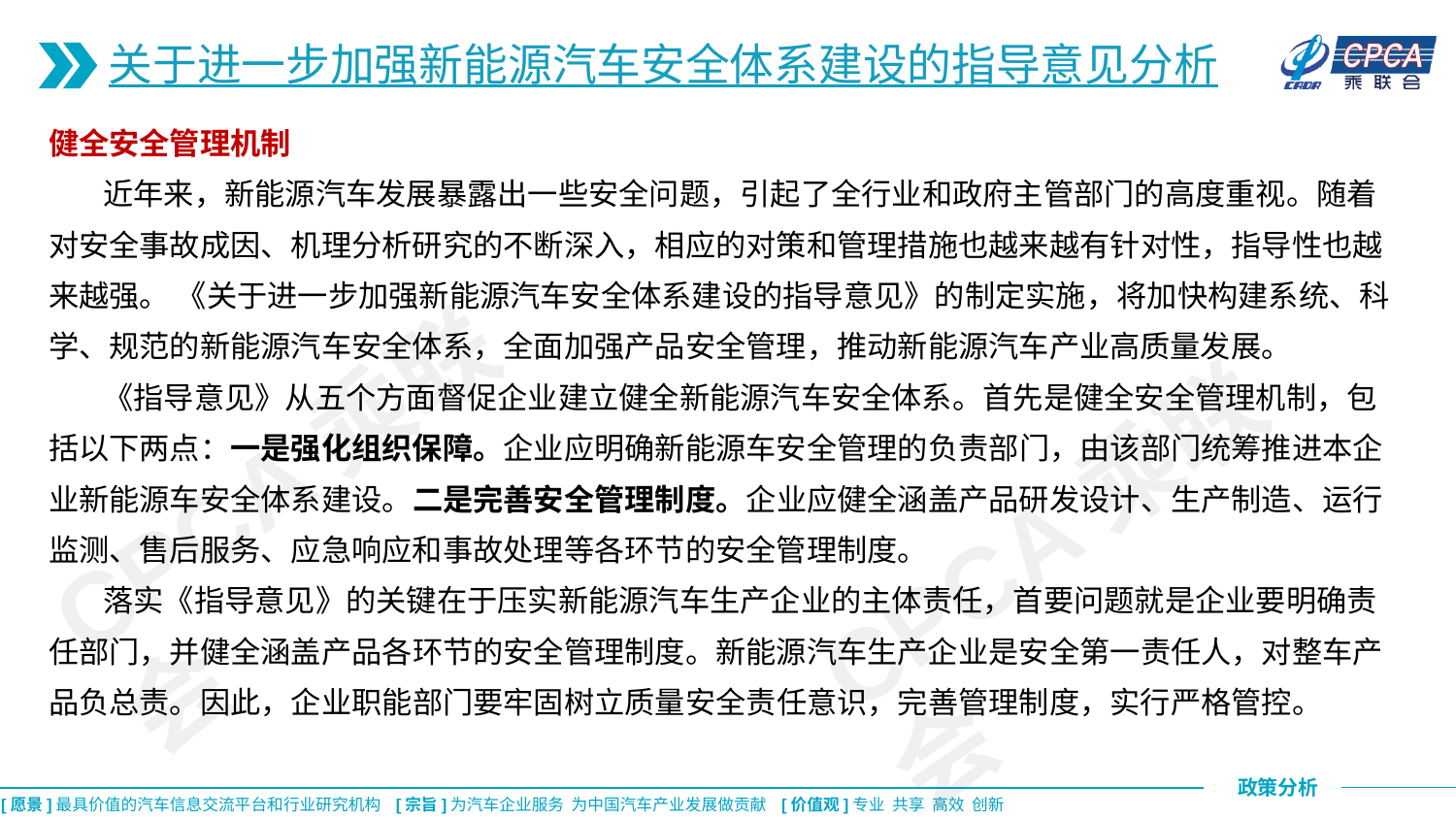

关于进一步加强新能源汽车安全体系建设的指导意见分析
健全安全管理机制
       近年来，新能源汽车发展暴露出一些安全问题，引起了全行业和政府主管部门的高度重视。随着对安全事故成因、机理分析研究的不断深入，相应的对策和管理措施也越来越有针对性，指导性也越来越强。 《关于进一步加强新能源汽车安全体系建设的指导意见》的制定实施，将加快构建系统、科学、规范的新能源汽车安全体系，全面加强产品安全管理，推动新能源汽车产业高质量发展。
       《指导意见》从五个方面督促企业建立健全新能源汽车安全体系。首先是健全安全管理机制，包括以下两点：一是强化组织保障。企业应明确新能源车安全管理的负责部门，由该部门统筹推进本企业新能源车安全体系建设。二是完善安全管理制度。企业应健全涵盖产品研发设计、生产制造、运行监测、售后服务、应急响应和事故处理等各环节的安全管理制度。
       落实《指导意见》的关键在于压实新能源汽车生产企业的主体责任，首要问题就是企业要明确责任部门，并健全涵盖产品各环节的安全管理制度。新能源汽车生产企业是安全第一责任人，对整车产品负总责。因此，企业职能部门要牢固树立质量安全责任意识，完善管理制度，实行严格管控。
CPCA乘联会
CPCA乘联会